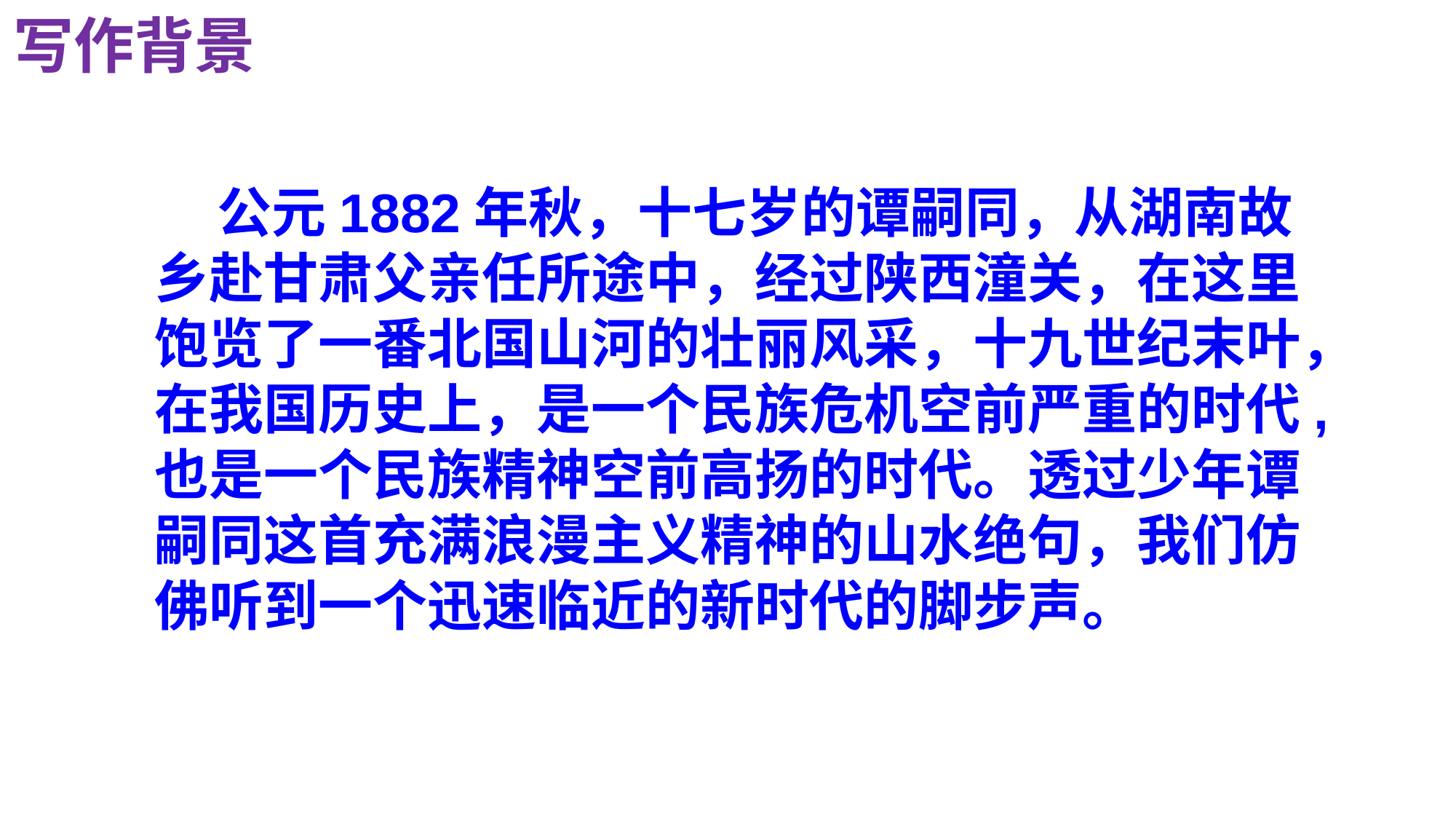

写作背景
    公元1882年秋，十七岁的谭嗣同，从湖南故乡赴甘肃父亲任所途中，经过陕西潼关，在这里饱览了一番北国山河的壮丽风采，十九世纪末叶，在我国历史上，是一个民族危机空前严重的时代,也是一个民族精神空前高扬的时代。透过少年谭嗣同这首充满浪漫主义精神的山水绝句，我们仿佛听到一个迅速临近的新时代的脚步声。